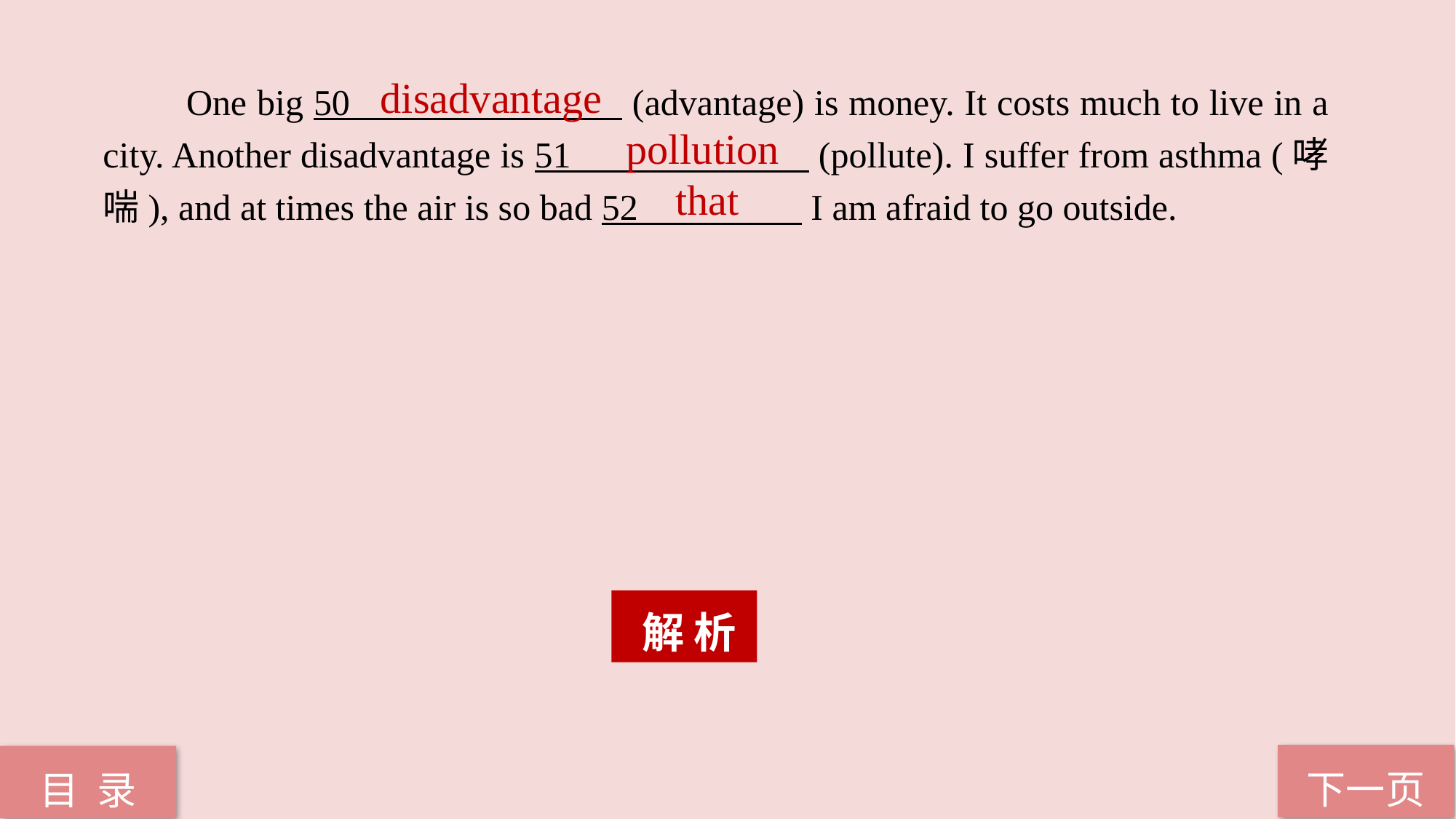

One big 50                            (advantage) is money. It costs much to live in a city. Another disadvantage is 51                          (pollute). I suffer from asthma (哮喘), and at times the air is so bad 52                   I am afraid to go outside.
 disadvantage
 pollution
 that
 解 析